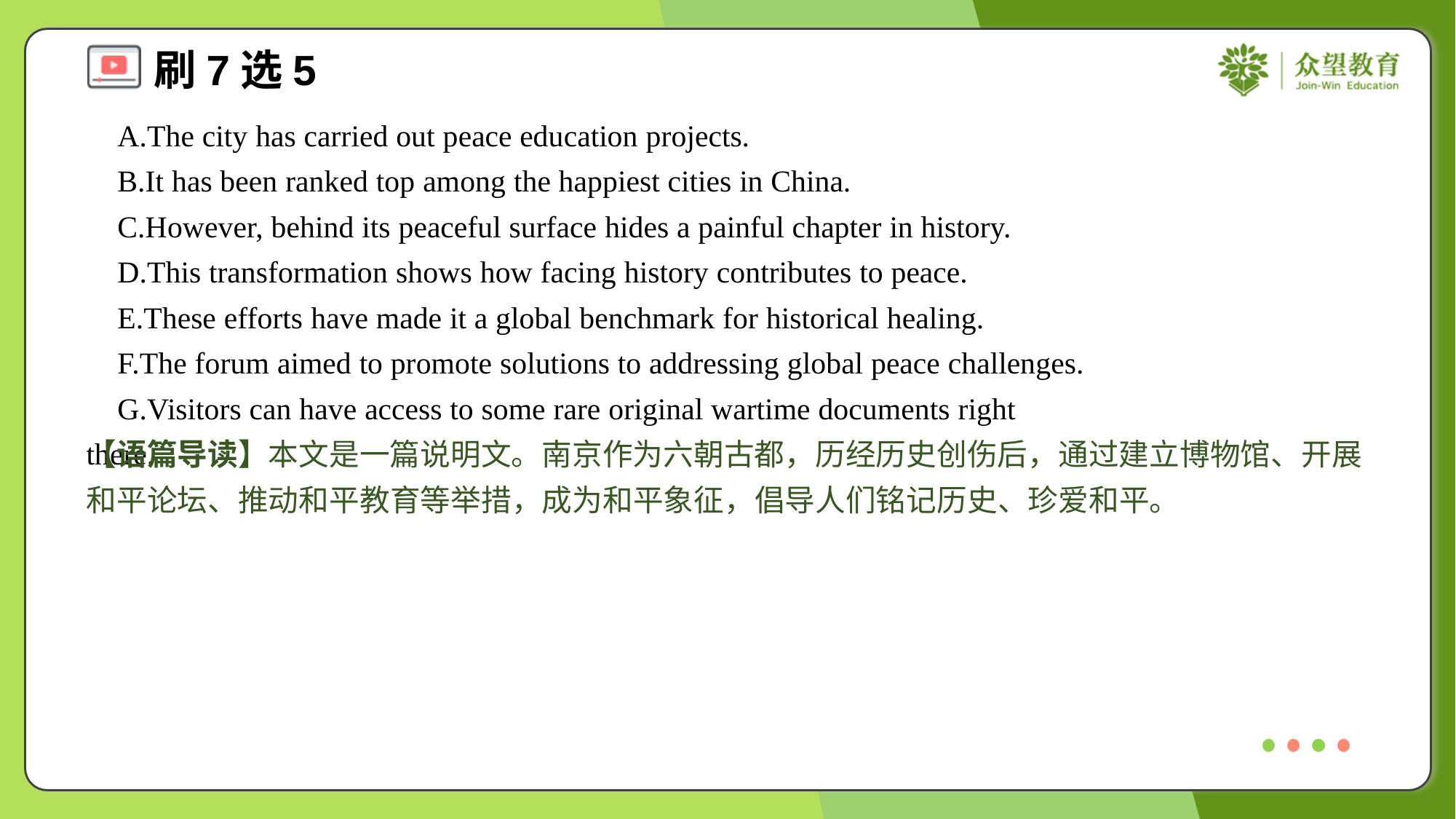

A.The city has carried out peace education projects.
    B.It has been ranked top among the happiest cities in China.
    C.However, behind its peaceful surface hides a painful chapter in history.
    D.This transformation shows how facing history contributes to peace.
    E.These efforts have made it a global benchmark for historical healing.
    F.The forum aimed to promote solutions to addressing global peace challenges.
    G.Visitors can have access to some rare original wartime documents right there.#7
【语篇导读】本文是一篇说明文。南京作为六朝古都，历经历史创伤后，通过建立博物馆、开展和平论坛、推动和平教育等举措，成为和平象征，倡导人们铭记历史、珍爱和平。